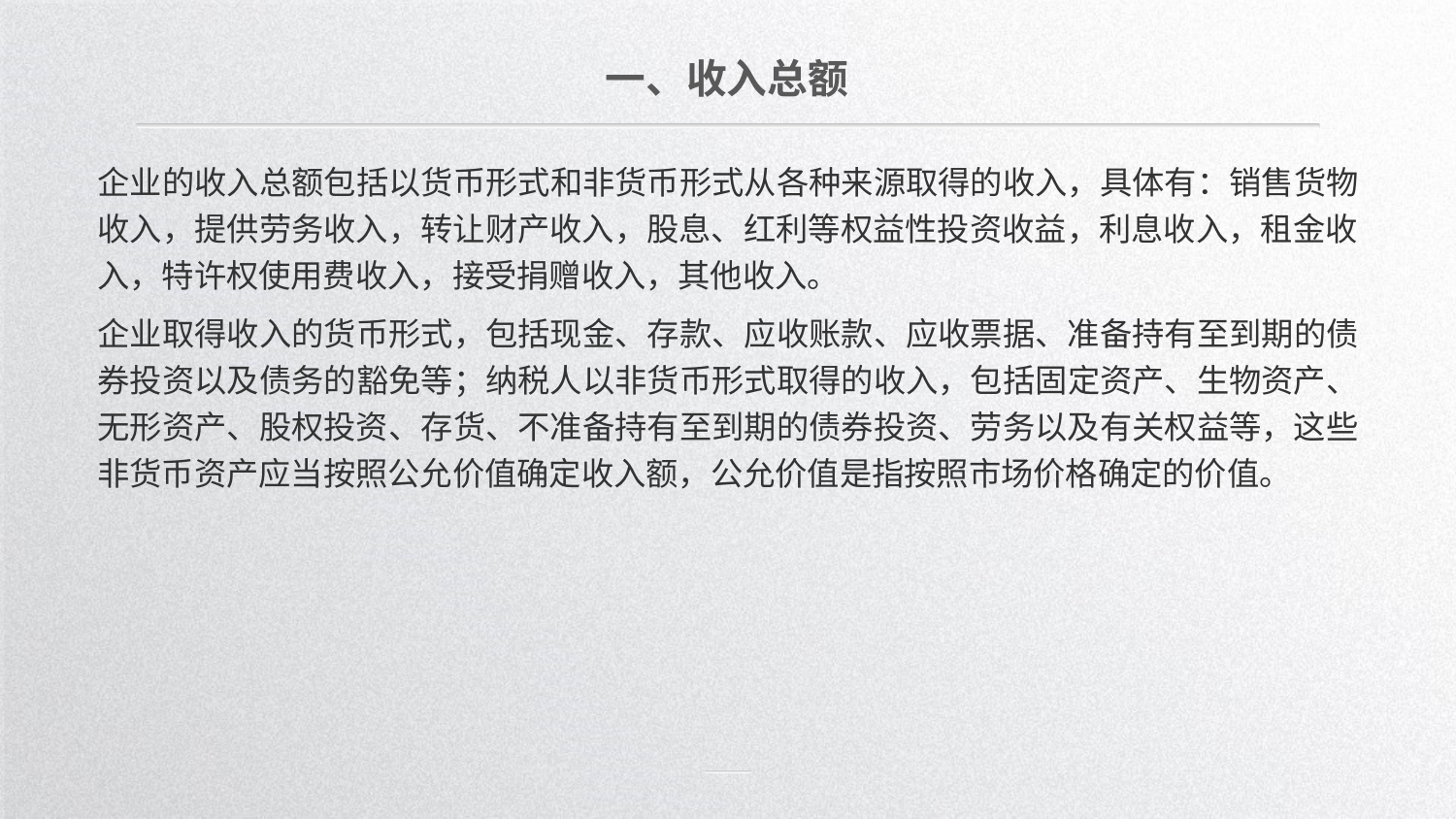

一、收入总额
企业的收入总额包括以货币形式和非货币形式从各种来源取得的收入，具体有：销售货物收入，提供劳务收入，转让财产收入，股息、红利等权益性投资收益，利息收入，租金收入，特许权使用费收入，接受捐赠收入，其他收入。
企业取得收入的货币形式，包括现金、存款、应收账款、应收票据、准备持有至到期的债券投资以及债务的豁免等；纳税人以非货币形式取得的收入，包括固定资产、生物资产、无形资产、股权投资、存货、不准备持有至到期的债券投资、劳务以及有关权益等，这些非货币资产应当按照公允价值确定收入额，公允价值是指按照市场价格确定的价值。